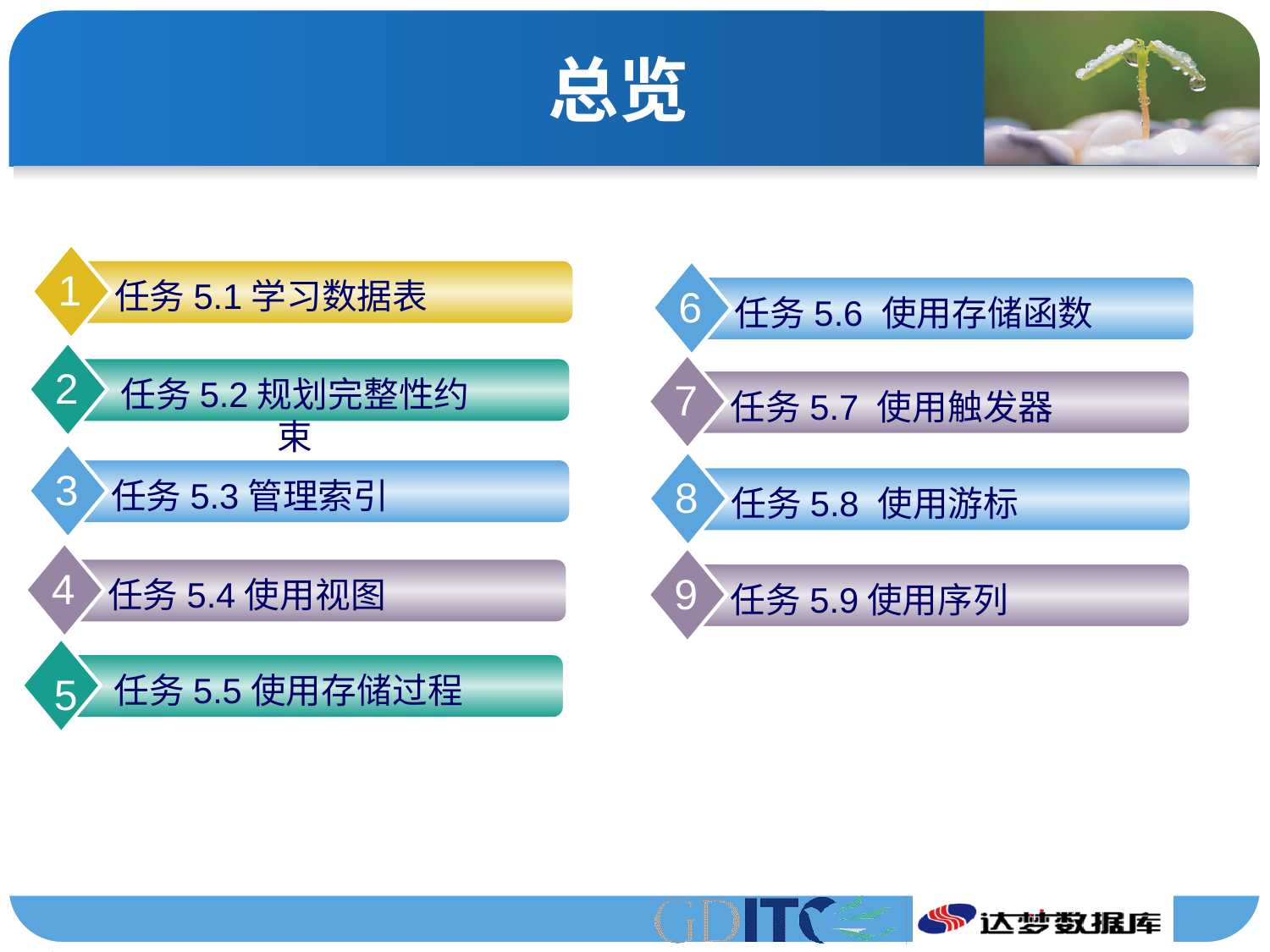

# 总览

1

任务5.1学习数据表

6

任务5.6 使用存储函数

2

任务5.2规划完整性约束

7

任务5.7 使用触发器

3

任务5.3管理索引

8

任务5.8 使用游标

4

任务5.4使用视图

9

任务5.9使用序列

5

任务5.5使用存储过程